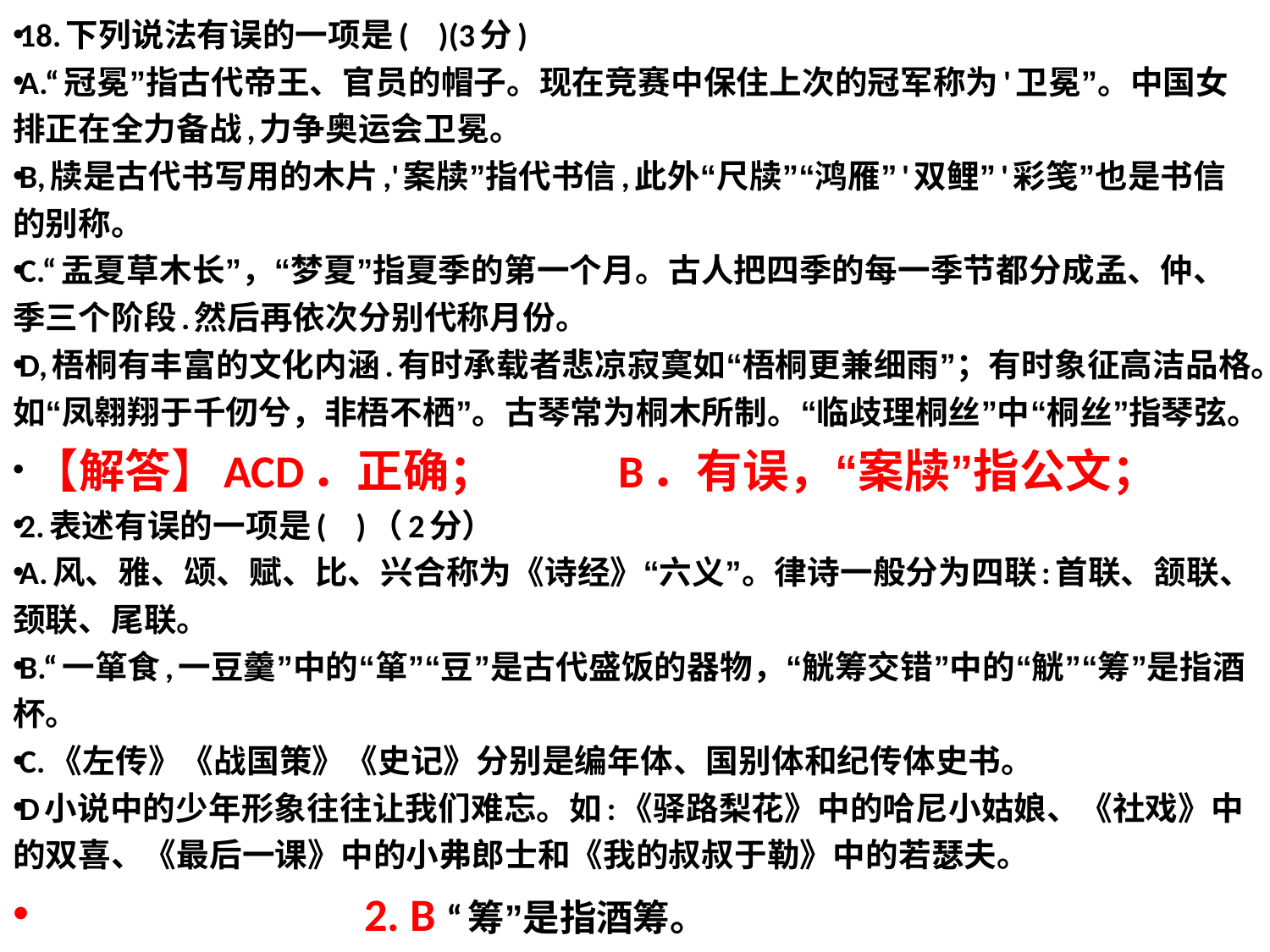

18.下列说法有误的一项是(    )(3分)
A.“冠冕”指古代帝王、官员的帽子。现在竞赛中保住上次的冠军称为'卫冕”。中国女排正在全力备战,力争奥运会卫冕。
B,牍是古代书写用的木片,'案牍”指代书信,此外“尺牍”“鸿雁”'双鲤”'彩笺”也是书信的别称。
C.“盂夏草木长”，“梦夏”指夏季的第一个月。古人把四季的每一季节都分成孟、仲、季三个阶段.然后再依次分别代称月份。
D,梧桐有丰富的文化内涵.有时承载者悲凉寂寞如“梧桐更兼细雨”；有时象征高洁品格。如“凤翱翔于千仞兮，非梧不栖”。古琴常为桐木所制。“临歧理桐丝”中“桐丝”指琴弦。
 【解答】ACD．正确；         B．有误，“案牍”指公文；
2.表述有误的一项是(    )（2分）
A.风、雅、颂、赋、比、兴合称为《诗经》“六义”。律诗一般分为四联:首联、颔联、颈联、尾联。
B.“一箪食,一豆羹”中的“箪”“豆”是古代盛饭的器物，“觥筹交错”中的“觥”“筹”是指酒杯。
C.《左传》《战国策》《史记》分别是编年体、国别体和纪传体史书。
D小说中的少年形象往往让我们难忘。如:《驿路梨花》中的哈尼小姑娘、《社戏》中的双喜、《最后一课》中的小弗郎士和《我的叔叔于勒》中的若瑟夫。
                                 2. B “筹”是指酒筹。
#